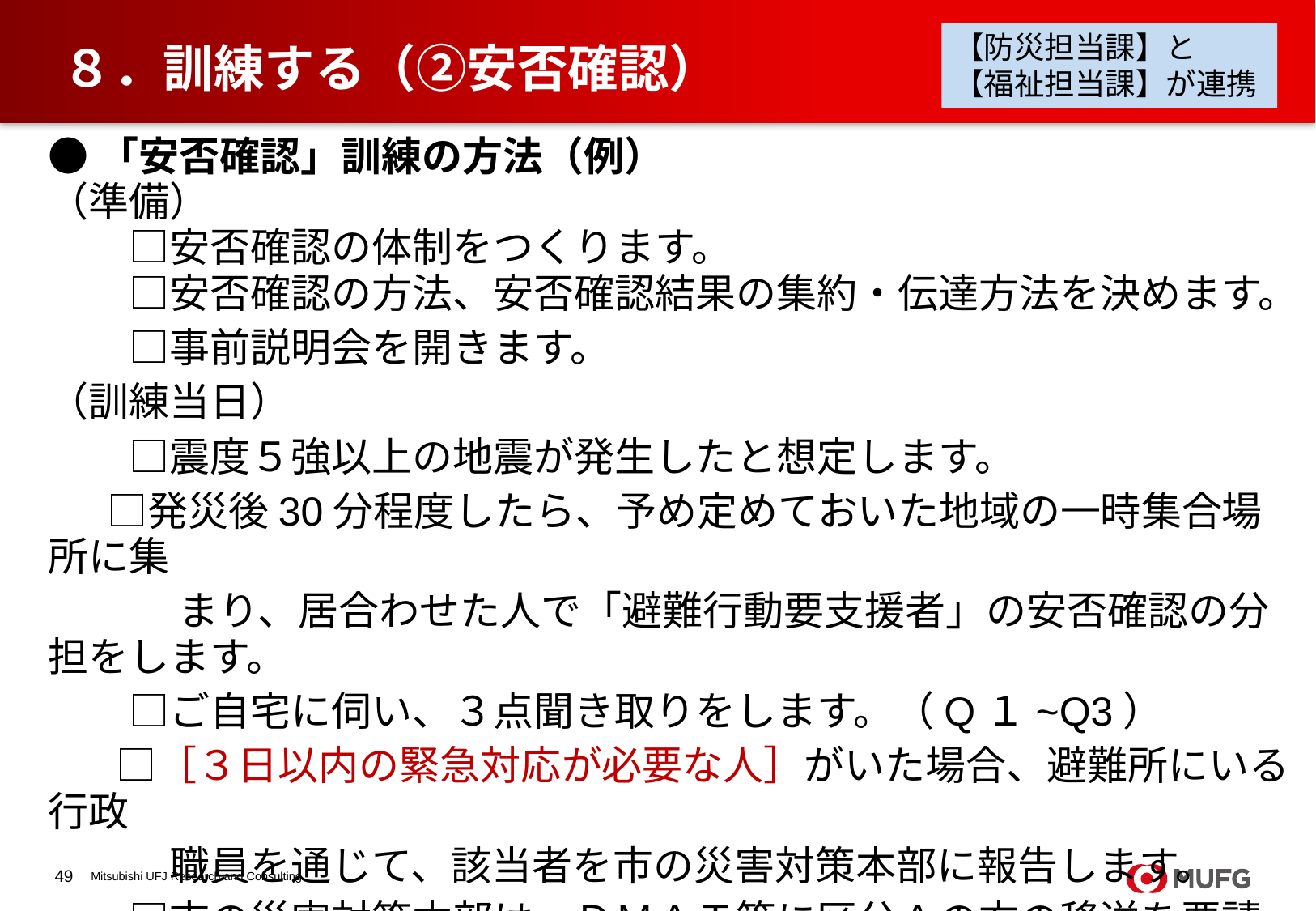

【防災担当課】と
【福祉担当課】が連携
# ８．訓練する（②安否確認）
●「安否確認」訓練の方法（例）
（準備）
　　□安否確認の体制をつくります。
　　□安否確認の方法、安否確認結果の集約・伝達方法を決めます。
　　□事前説明会を開きます。
（訓練当日）
　　□震度５強以上の地震が発生したと想定します。
　  □発災後30分程度したら、予め定めておいた地域の一時集合場所に集
　　　 まり、居合わせた人で「避難行動要支援者」の安否確認の分担をします。
　　□ご自宅に伺い、３点聞き取りをします。（Q１~Q3）
  　□［３日以内の緊急対応が必要な人］がいた場合、避難所にいる行政
　　　職員を通じて、該当者を市の災害対策本部に報告します。
　　□市の災害対策本部は、ＤＭＡＴ等に区分Ａの方の移送を要請します。
　　 　わたしの避難計画を活用し、 区分Ｂ・Ｃの方の受入先を調整します。